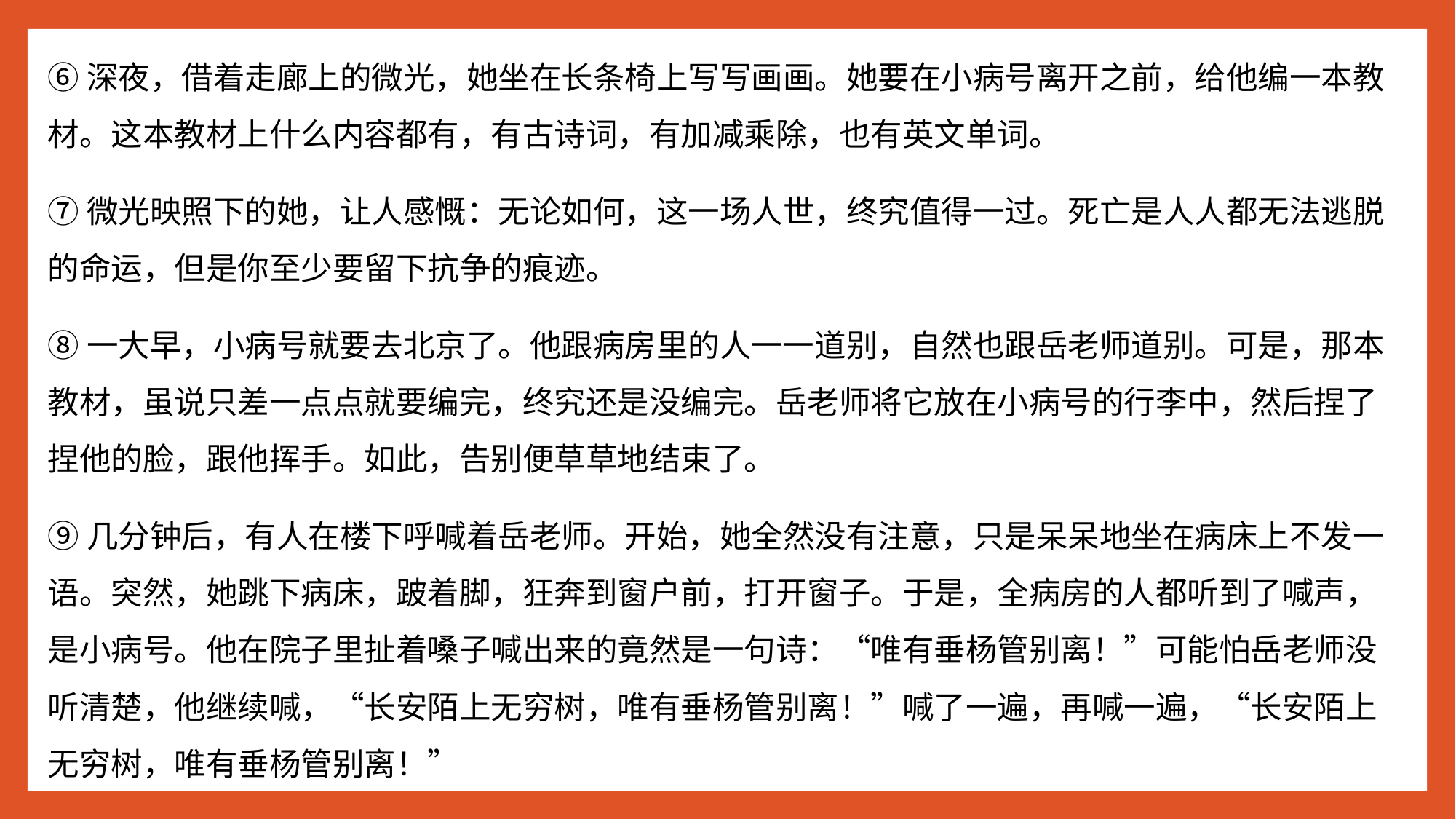

⑥深夜，借着走廊上的微光，她坐在长条椅上写写画画。她要在小病号离开之前，给他编一本教材。这本教材上什么内容都有，有古诗词，有加减乘除，也有英文单词。
⑦微光映照下的她，让人感慨：无论如何，这一场人世，终究值得一过。死亡是人人都无法逃脱的命运，但是你至少要留下抗争的痕迹。
⑧一大早，小病号就要去北京了。他跟病房里的人一一道别，自然也跟岳老师道别。可是，那本教材，虽说只差一点点就要编完，终究还是没编完。岳老师将它放在小病号的行李中，然后捏了捏他的脸，跟他挥手。如此，告别便草草地结束了。
⑨几分钟后，有人在楼下呼喊着岳老师。开始，她全然没有注意，只是呆呆地坐在病床上不发一语。突然，她跳下病床，跛着脚，狂奔到窗户前，打开窗子。于是，全病房的人都听到了喊声，是小病号。他在院子里扯着嗓子喊出来的竟然是一句诗：“唯有垂杨管别离！”可能怕岳老师没听清楚，他继续喊，“长安陌上无穷树，唯有垂杨管别离！”喊了一遍，再喊一遍，“长安陌上无穷树，唯有垂杨管别离！”